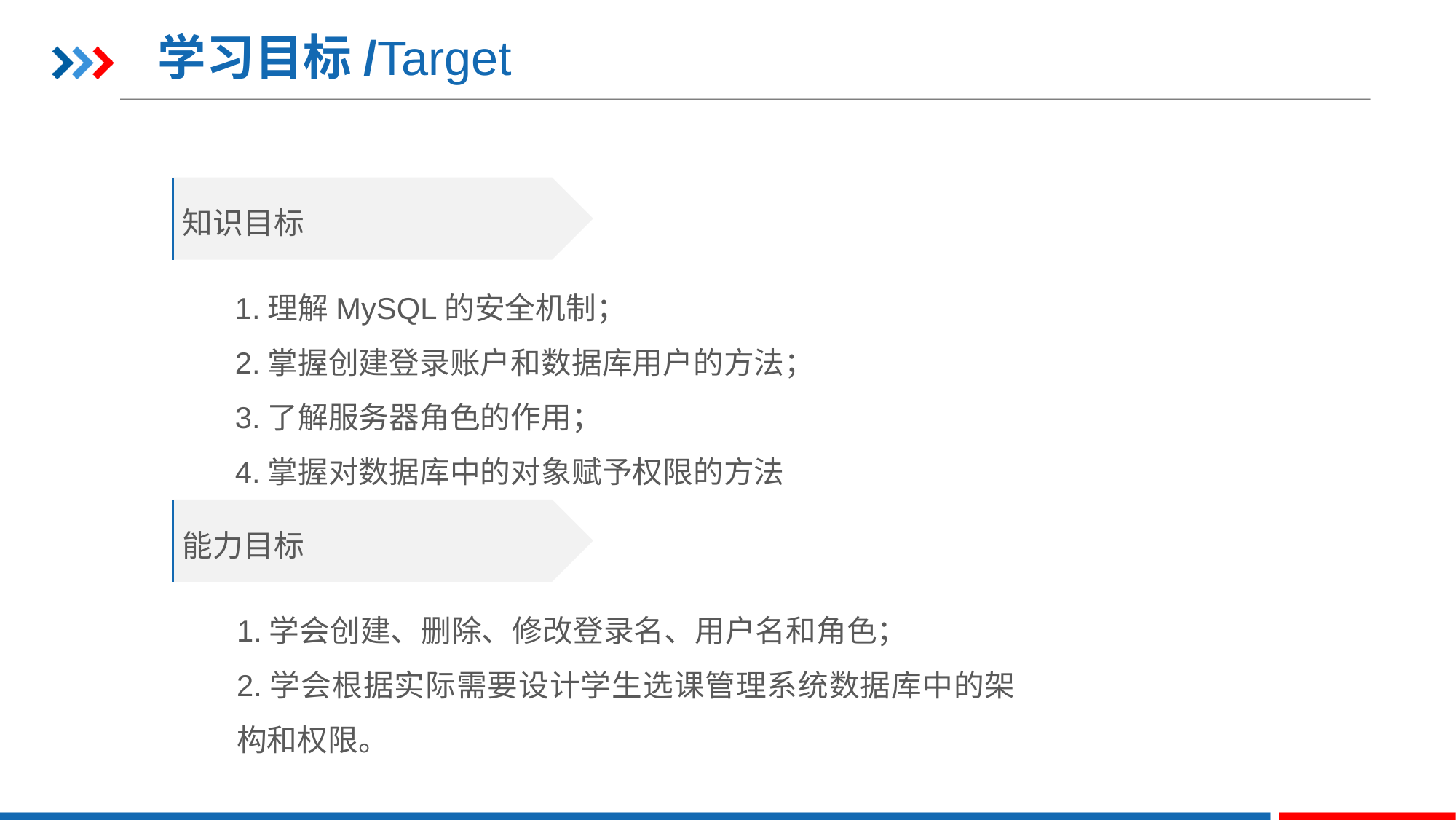

学习目标/Target
知识目标

1.理解MySQL的安全机制；
2.掌握创建登录账户和数据库用户的方法；
3.了解服务器角色的作用；
4.掌握对数据库中的对象赋予权限的方法
能力目标

1.学会创建、删除、修改登录名、用户名和角色；
2.学会根据实际需要设计学生选课管理系统数据库中的架构和权限。